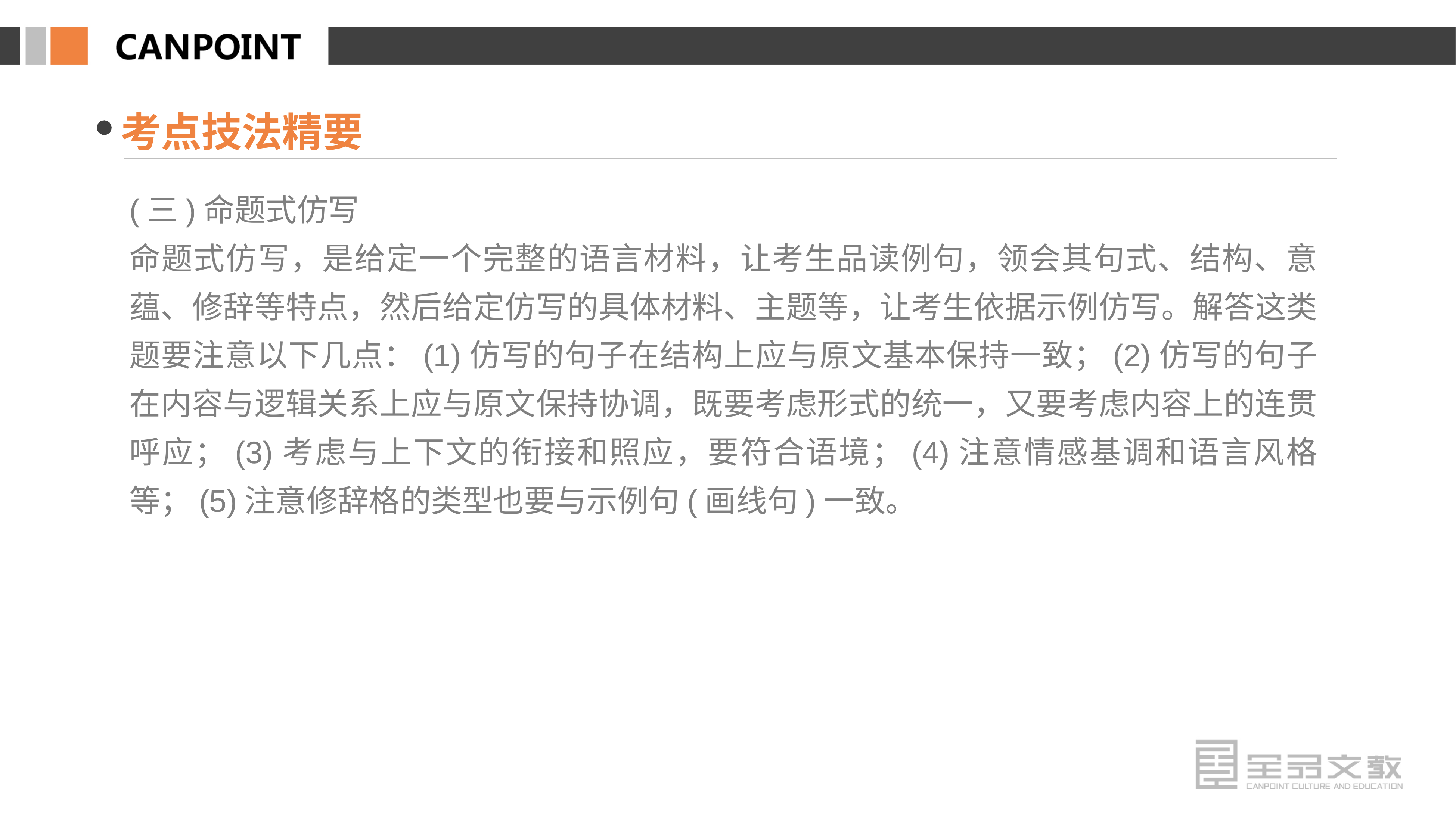

考点技法精要

(三)命题式仿写
命题式仿写，是给定一个完整的语言材料，让考生品读例句，领会其句式、结构、意蕴、修辞等特点，然后给定仿写的具体材料、主题等，让考生依据示例仿写。解答这类题要注意以下几点：(1)仿写的句子在结构上应与原文基本保持一致；(2)仿写的句子在内容与逻辑关系上应与原文保持协调，既要考虑形式的统一，又要考虑内容上的连贯呼应；(3)考虑与上下文的衔接和照应，要符合语境；(4)注意情感基调和语言风格等；(5)注意修辞格的类型也要与示例句(画线句)一致。